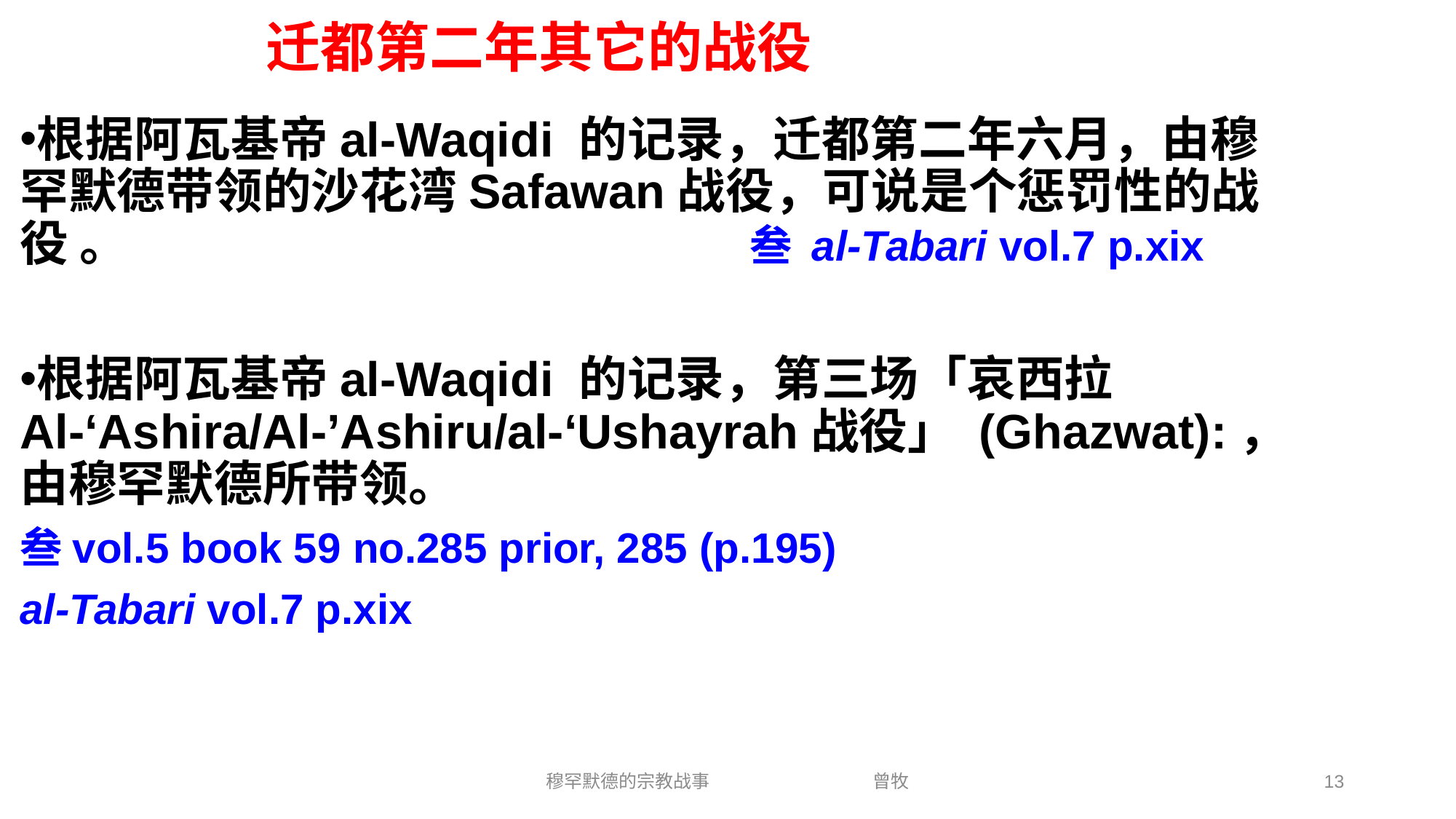

# 迁都第二年其它的战役
根据阿瓦基帝al-Waqidi 的记录，迁都第二年六月，由穆罕默德带领的沙花湾Safawan战役，可说是个惩罚性的战役 。                                                        叁 al-Tabari vol.7 p.xix

根据阿瓦基帝al-Waqidi 的记录，第三场「哀西拉 Al-‘Ashira/Al-’Ashiru/al-‘Ushayrah战役」 (Ghazwat):，由穆罕默德所带领。
叁vol.5 book 59 no.285 prior, 285 (p.195)
al-Tabari vol.7 p.xix
穆罕默德的宗教战事                             曾牧
13